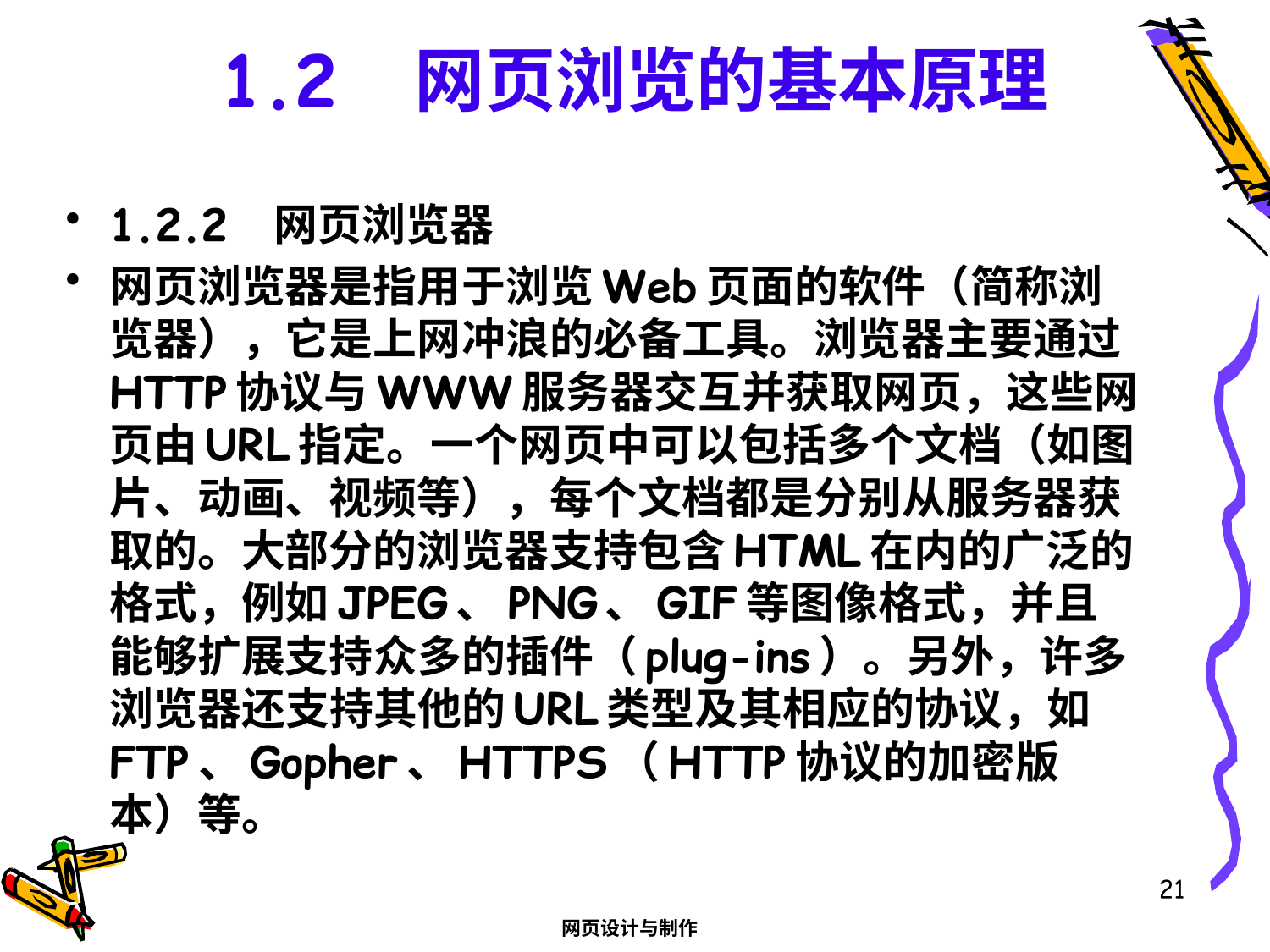

# 1.2  网页浏览的基本原理
1.2.2  网页浏览器
网页浏览器是指用于浏览Web页面的软件（简称浏览器），它是上网冲浪的必备工具。浏览器主要通过HTTP协议与WWW服务器交互并获取网页，这些网页由URL指定。一个网页中可以包括多个文档（如图片、动画、视频等），每个文档都是分别从服务器获取的。大部分的浏览器支持包含HTML在内的广泛的格式，例如JPEG、PNG、GIF等图像格式，并且能够扩展支持众多的插件（plug-ins）。另外，许多浏览器还支持其他的URL类型及其相应的协议，如FTP、Gopher、HTTPS（HTTP协议的加密版本）等。

21
网页设计与制作